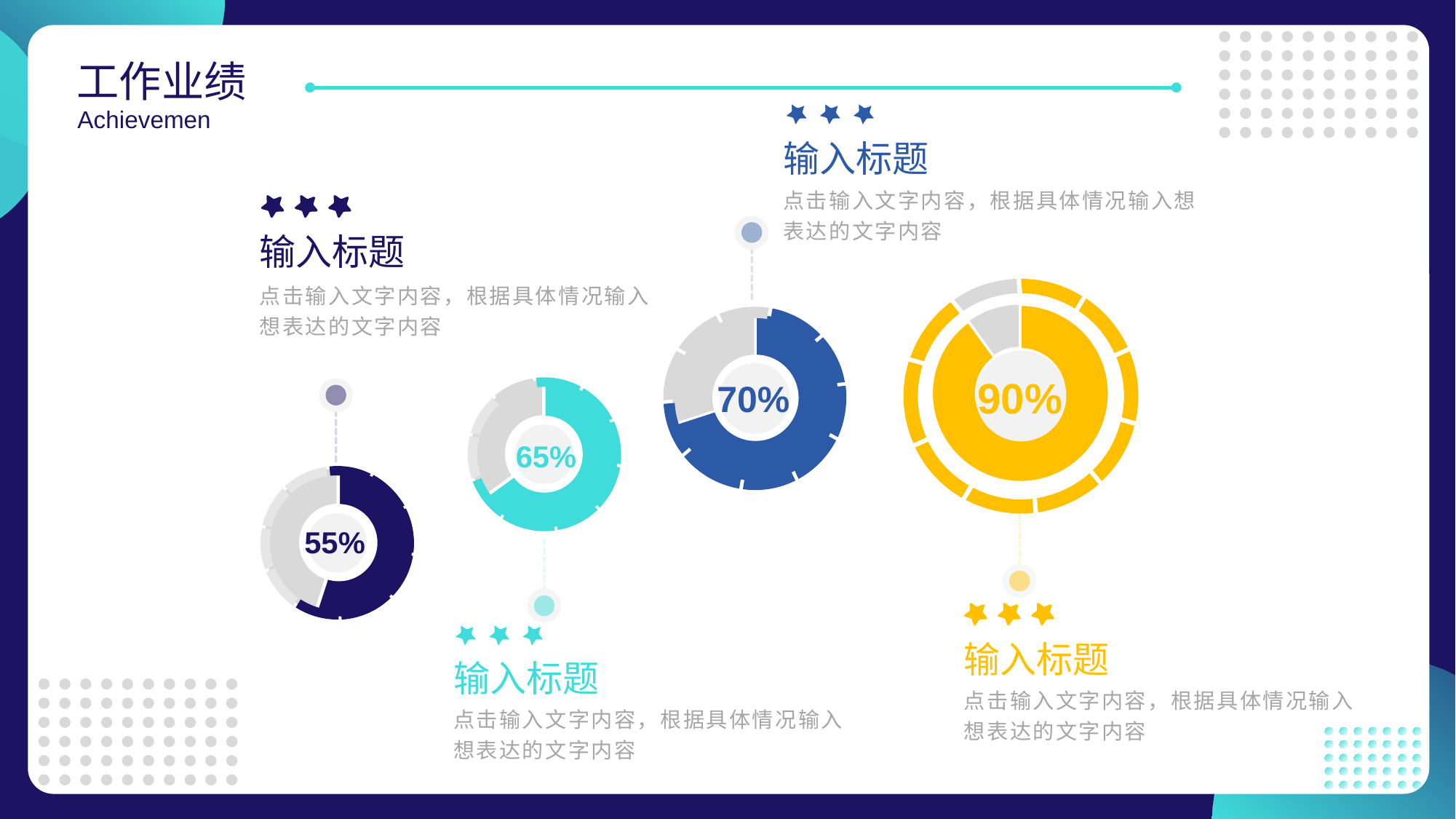

# 工作业绩
Achievemen

输入标题
点击输入文字内容，根据具体情况输入想表达的文字内容

输入标题
点击输入文字内容，根据具体情况输入想表达的文字内容

### Chart

| Category | 使用频率 |
|---|---|
| 数据行 | 0.7 |
| 辅助行 | 0.3 |
70%

### Chart

| Category | 使用频率 |
|---|---|
| 数据行 | 0.9 |
| 辅助行 | 0.1 |
90%

65%

### Chart

| Category | 使用频率 |
|---|---|
| 数据行 | 0.65 |
| 辅助行 | 0.35 |

55%

### Chart

| Category | 使用频率 |
|---|---|
| 数据行 | 0.55 |
| 辅助行 | 0.45 |

输入标题
点击输入文字内容，根据具体情况输入想表达的文字内容

输入标题
点击输入文字内容，根据具体情况输入想表达的文字内容